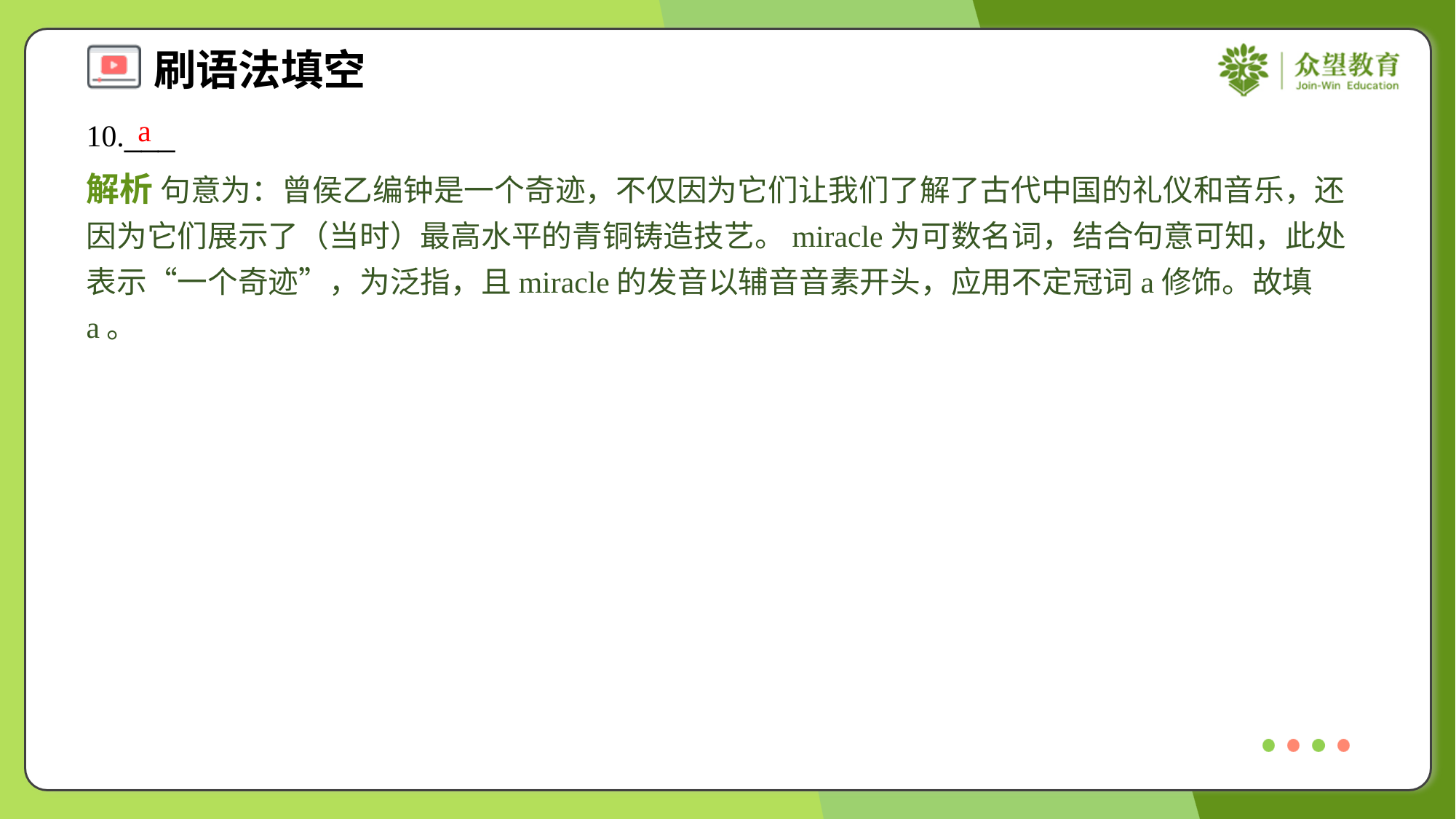

a
10.___
解析 句意为：曾侯乙编钟是一个奇迹，不仅因为它们让我们了解了古代中国的礼仪和音乐，还因为它们展示了（当时）最高水平的青铜铸造技艺。miracle为可数名词，结合句意可知，此处表示“一个奇迹”，为泛指，且miracle的发音以辅音音素开头，应用不定冠词a修饰。故填a。